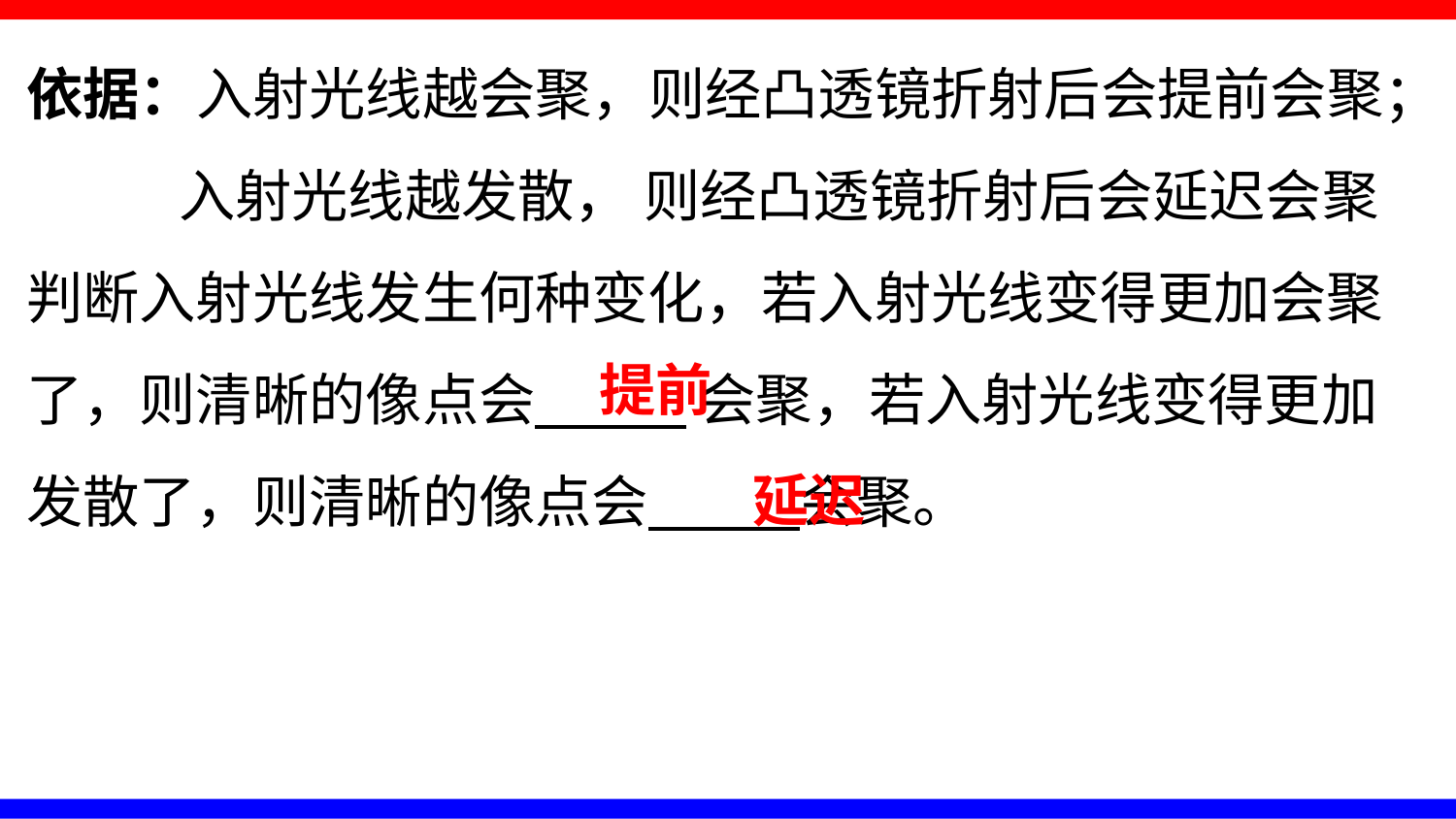

依据：入射光线越会聚，则经凸透镜折射后会提前会聚；
           入射光线越发散， 则经凸透镜折射后会延迟会聚
判断入射光线发生何种变化，若入射光线变得更加会聚了，则清晰的像点会             会聚，若入射光线变得更加发散了，则清晰的像点会            会聚。
提前
延迟